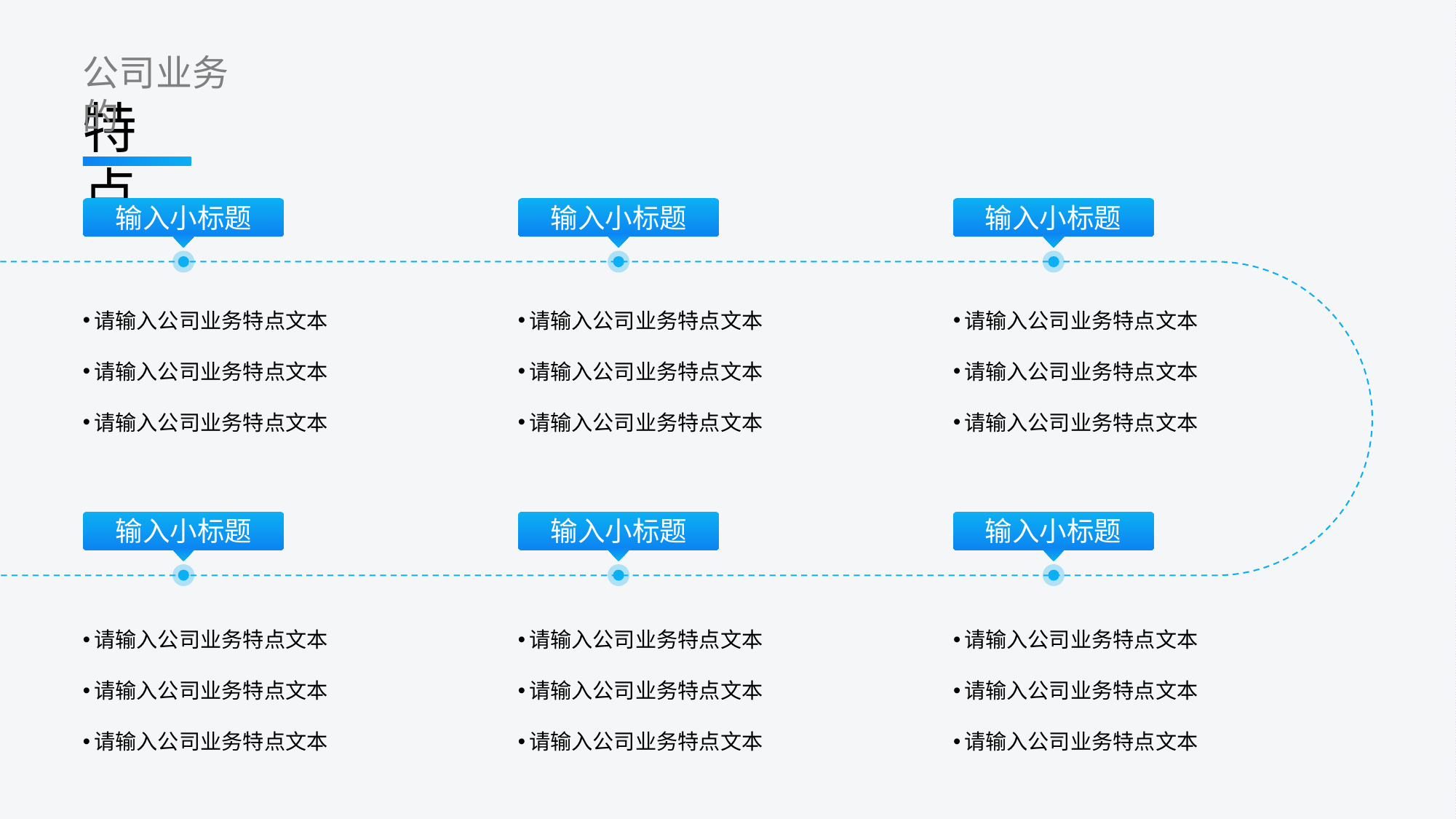

公司业务的
特点

输入小标题
输入小标题
输入小标题

请输入公司业务特点文本
请输入公司业务特点文本
请输入公司业务特点文本
请输入公司业务特点文本
请输入公司业务特点文本
请输入公司业务特点文本
请输入公司业务特点文本
请输入公司业务特点文本
请输入公司业务特点文本

输入小标题
输入小标题
输入小标题

请输入公司业务特点文本
请输入公司业务特点文本
请输入公司业务特点文本
请输入公司业务特点文本
请输入公司业务特点文本
请输入公司业务特点文本
请输入公司业务特点文本
请输入公司业务特点文本
请输入公司业务特点文本